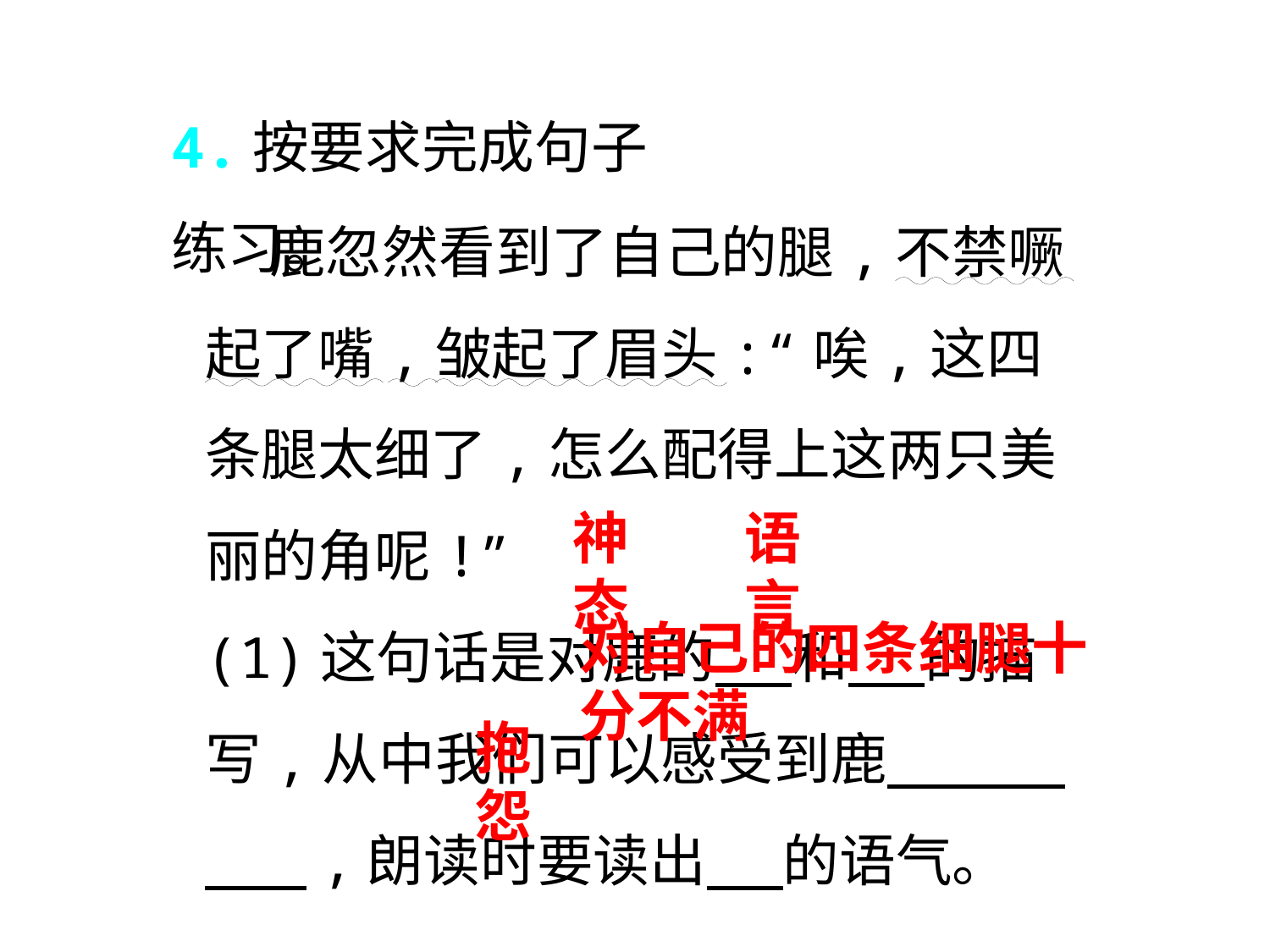

4.按要求完成句子练习。
    鹿忽然看到了自己的腿,不禁噘起了嘴,皱起了眉头:“唉,这四条腿太细了,怎么配得上这两只美丽的角呢!”
(1)这句话是对鹿的      和      的描写,从中我们可以感受到鹿                       ,朗读时要读出      的语气。
神态
语言
对自己的四条细腿十分不满
抱怨